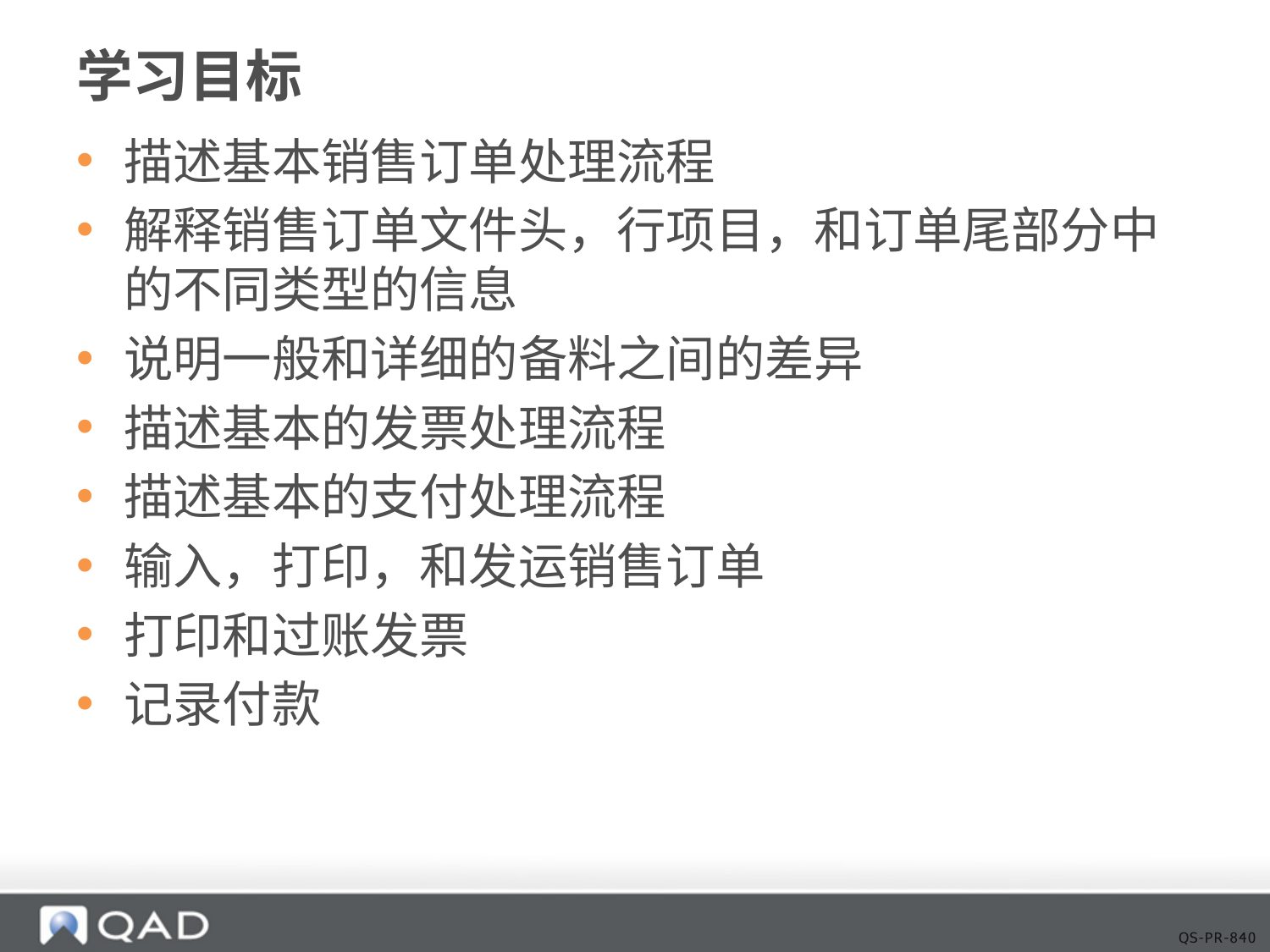

# 学习目标
描述基本销售订单处理流程
解释销售订单文件头，行项目，和订单尾部分中的不同类型的信息
说明一般和详细的备料之间的差异
描述基本的发票处理流程
描述基本的支付处理流程
输入，打印，和发运销售订单
打印和过账发票
记录付款

QS-PR-840